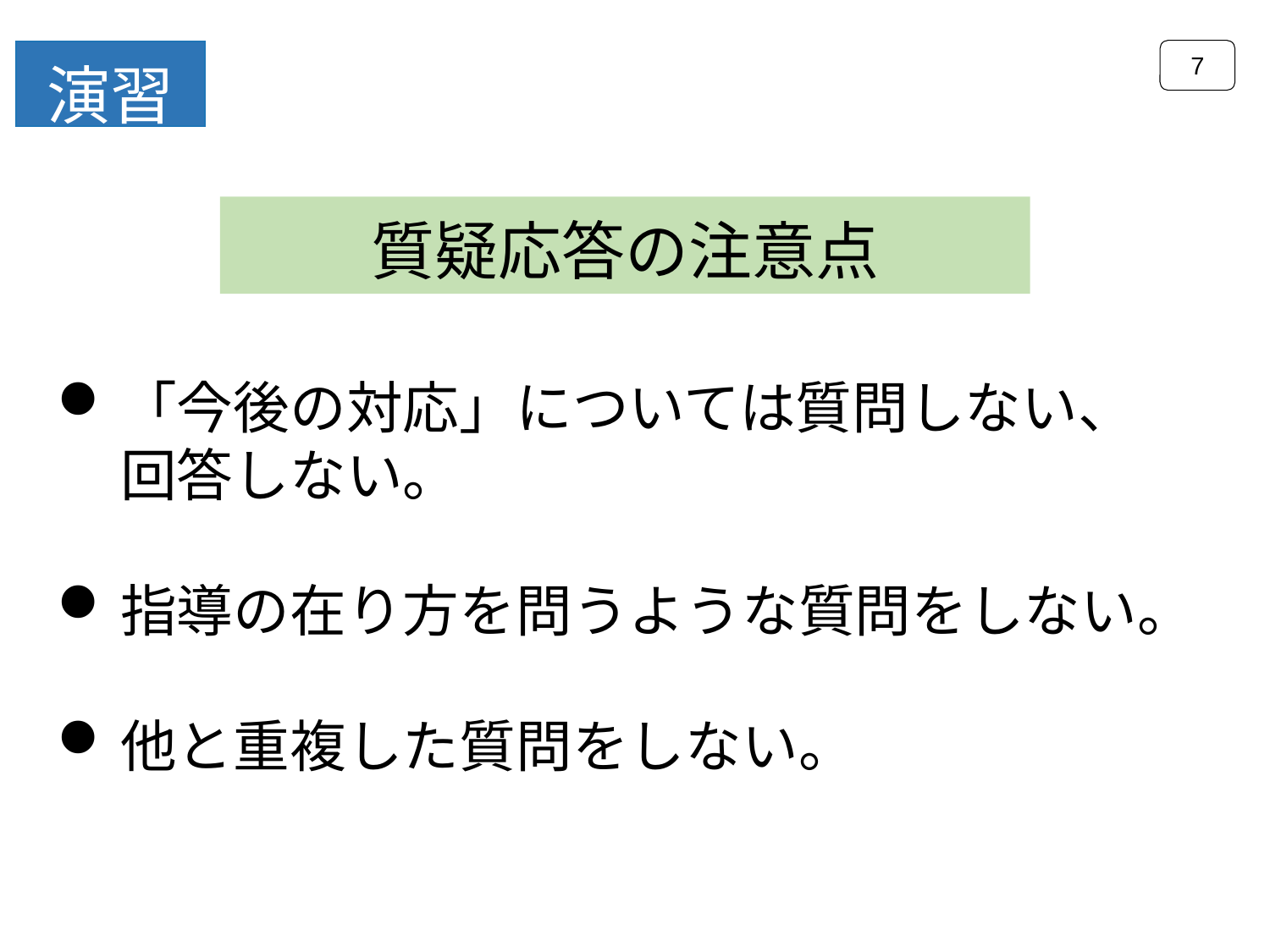

7
演習
質疑応答の注意点
「今後の対応」については質問しない、回答しない。

指導の在り方を問うような質問をしない。

他と重複した質問をしない。